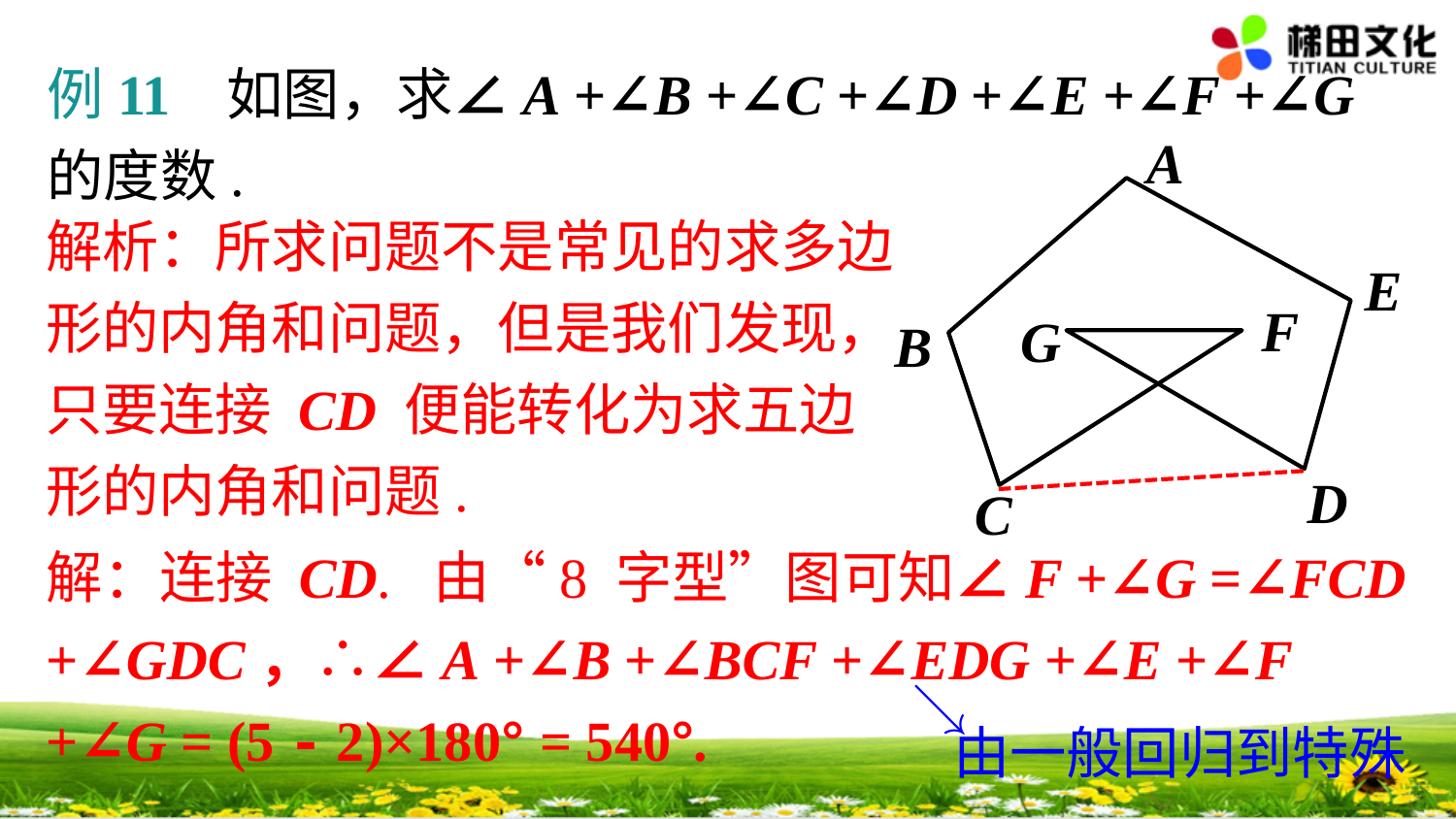

例11   如图，求∠A +∠B +∠C +∠D +∠E +∠F +∠G 的度数.
A

F
G
B
D
C
E
解析：所求问题不是常见的求多边形的内角和问题，但是我们发现，只要连接 CD 便能转化为求五边形的内角和问题.
解：连接 CD.  由“8 字型”图可知∠F +∠G =∠FCD +∠GDC，∴∠A +∠B +∠BCF +∠EDG +∠E +∠F +∠G = (5 - 2)×180° = 540°.
↘
由一般回归到特殊